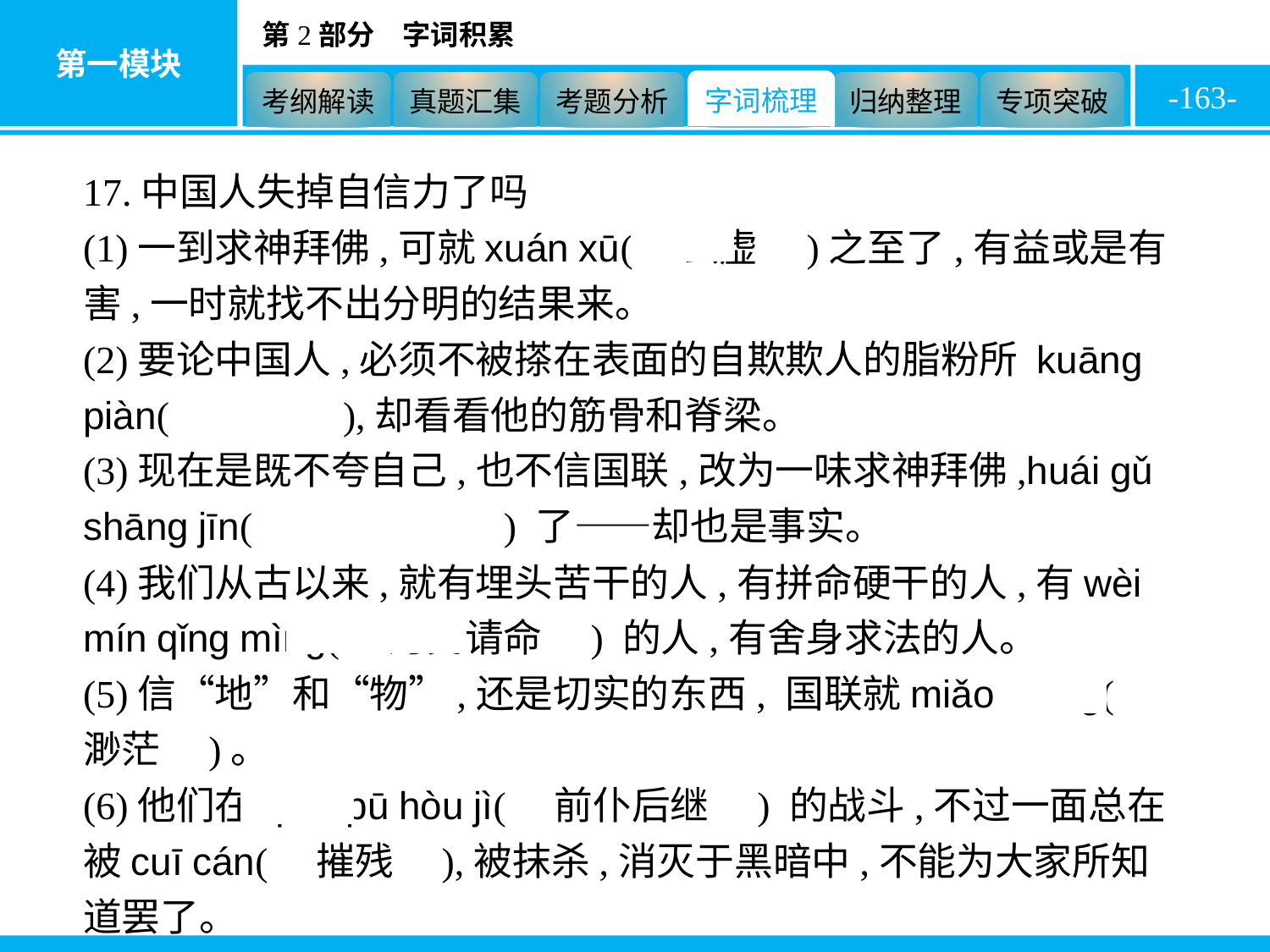

-163-
17.中国人失掉自信力了吗
(1)一到求神拜佛,可就xuán xū(　玄虚　)之至了,有益或是有害,一时就找不出分明的结果来。
(2)要论中国人,必须不被搽在表面的自欺欺人的脂粉所 kuāng piàn(　诓骗　),却看看他的筋骨和脊梁。
(3)现在是既不夸自己,也不信国联,改为一味求神拜佛,huái gǔ shāng jīn(　怀古伤今　) 了——却也是事实。
(4)我们从古以来,就有埋头苦干的人,有拼命硬干的人,有wèi mín qǐng mìng(　为民请命　) 的人,有舍身求法的人。
(5)信“地”和“物”,还是切实的东西, 国联就miǎo máng(　渺茫　)。
(6)他们在qián pū hòu jì(　前仆后继　) 的战斗,不过一面总在被cuī cán(　摧残　),被抹杀,消灭于黑暗中,不能为大家所知道罢了。